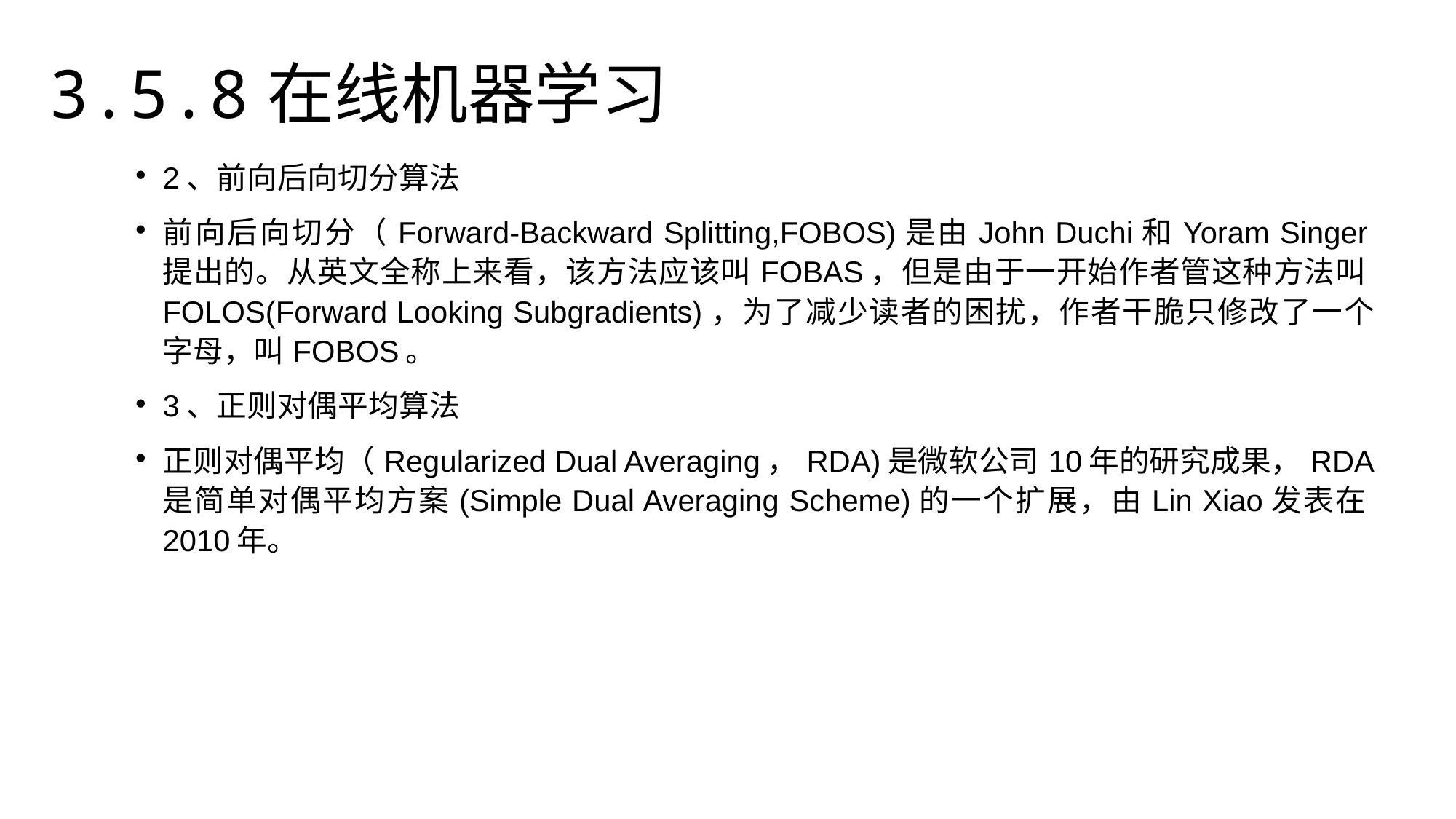

3.5.8在线机器学习
2、前向后向切分算法
前向后向切分（Forward-Backward Splitting,FOBOS)是由John Duchi和Yoram Singer提出的。从英文全称上来看，该方法应该叫FOBAS，但是由于一开始作者管这种方法叫FOLOS(Forward Looking Subgradients)，为了减少读者的困扰，作者干脆只修改了一个字母，叫FOBOS。
3、正则对偶平均算法
正则对偶平均（Regularized Dual Averaging，RDA)是微软公司10年的研究成果，RDA是简单对偶平均方案(Simple Dual Averaging Scheme)的一个扩展，由Lin Xiao发表在2010年。